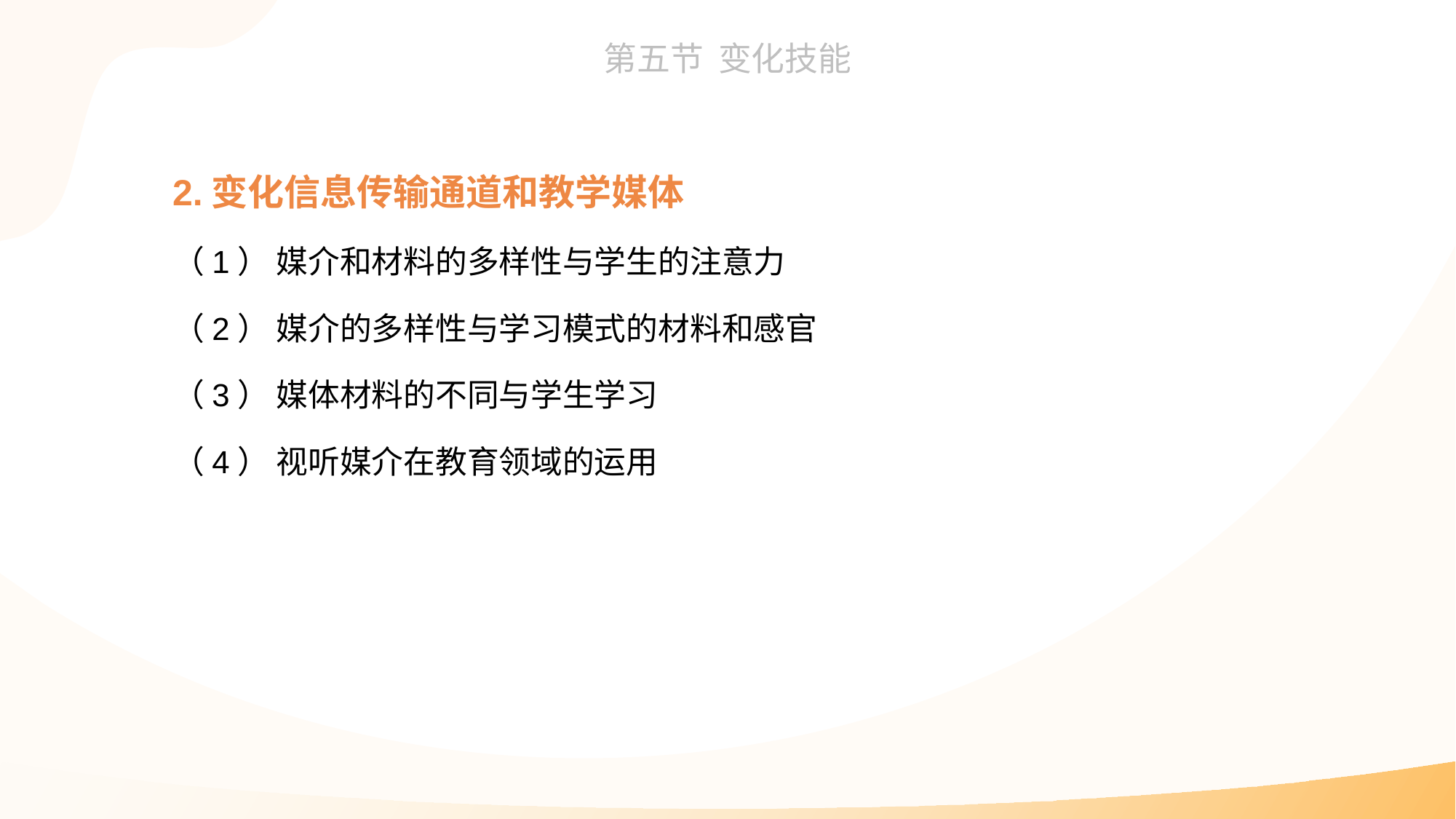

2.变化信息传输通道和教学媒体
（1） 媒介和材料的多样性与学生的注意力
（2） 媒介的多样性与学习模式的材料和感官
（3） 媒体材料的不同与学生学习
（4） 视听媒介在教育领域的运用